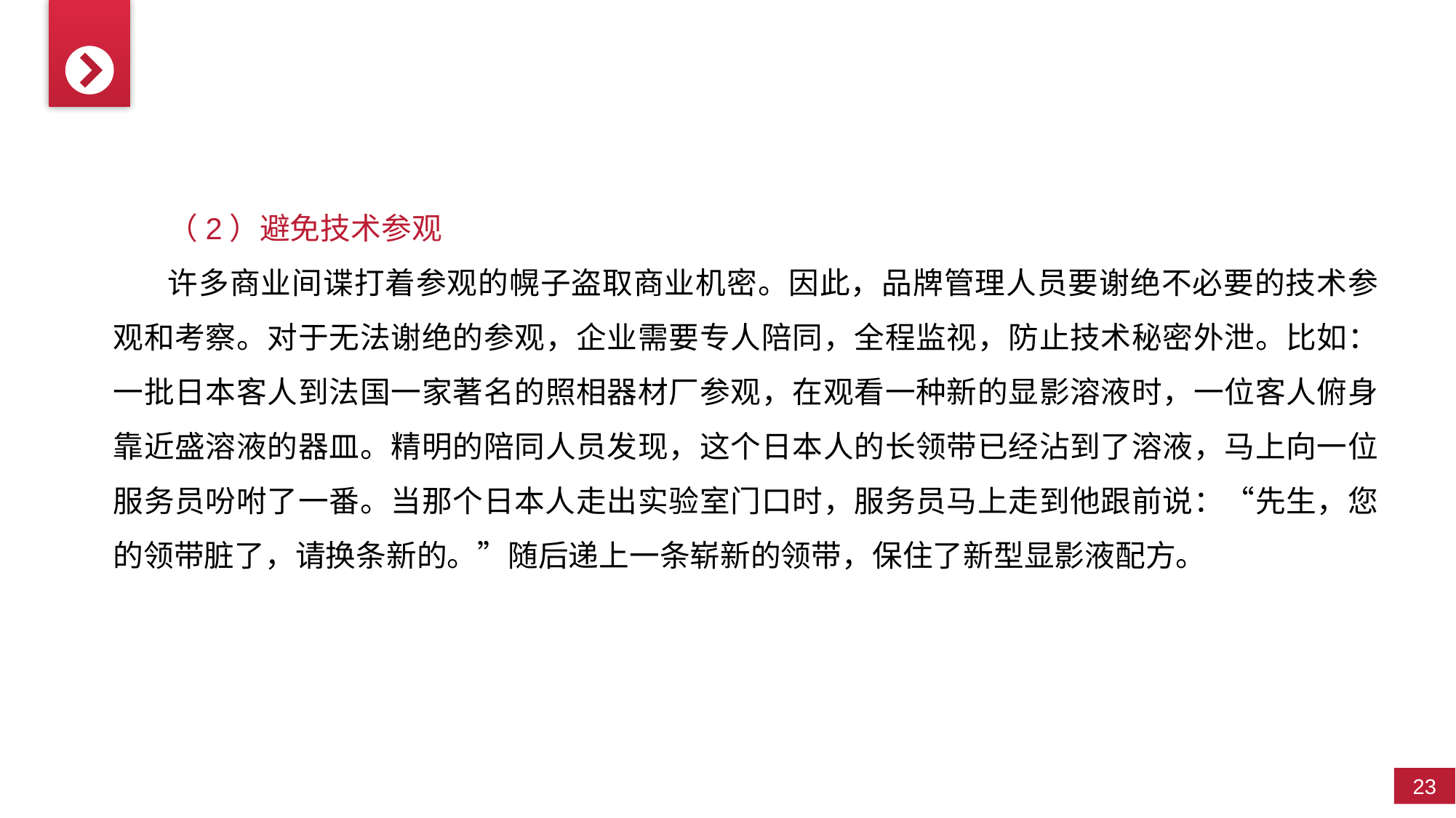

（2）避免技术参观
许多商业间谍打着参观的幌子盗取商业机密。因此，品牌管理人员要谢绝不必要的技术参观和考察。对于无法谢绝的参观，企业需要专人陪同，全程监视，防止技术秘密外泄。比如：一批日本客人到法国一家著名的照相器材厂参观，在观看一种新的显影溶液时，一位客人俯身靠近盛溶液的器皿。精明的陪同人员发现，这个日本人的长领带已经沾到了溶液，马上向一位服务员吩咐了一番。当那个日本人走出实验室门口时，服务员马上走到他跟前说：“先生，您的领带脏了，请换条新的。”随后递上一条崭新的领带，保住了新型显影液配方。